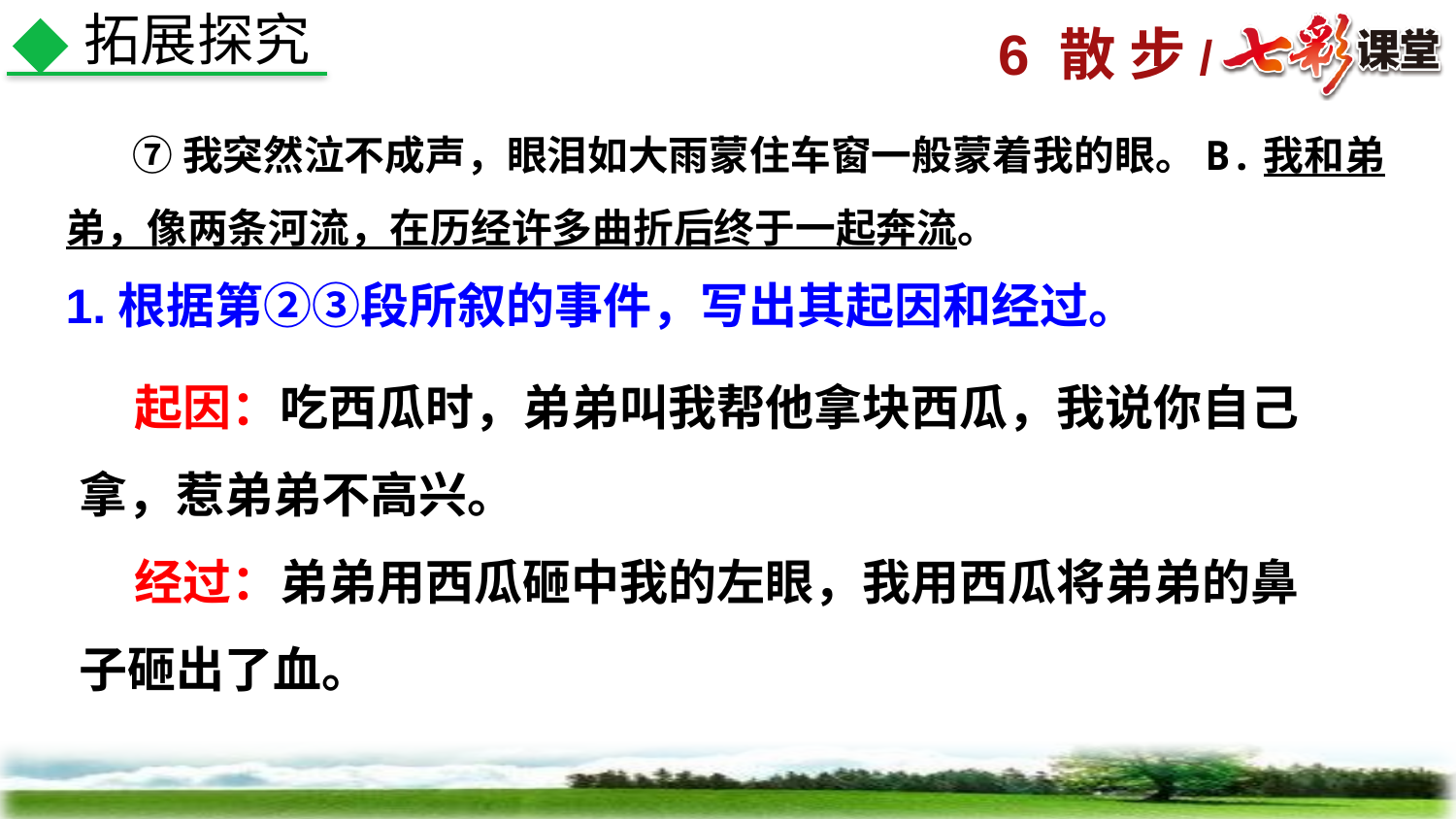

拓展探究

      ⑦我突然泣不成声，眼泪如大雨蒙住车窗一般蒙着我的眼。B.我和弟弟，像两条河流，在历经许多曲折后终于一起奔流。
1.根据第②③段所叙的事件，写出其起因和经过。
    起因：吃西瓜时，弟弟叫我帮他拿块西瓜，我说你自己拿，惹弟弟不高兴。
    经过：弟弟用西瓜砸中我的左眼，我用西瓜将弟弟的鼻子砸出了血。